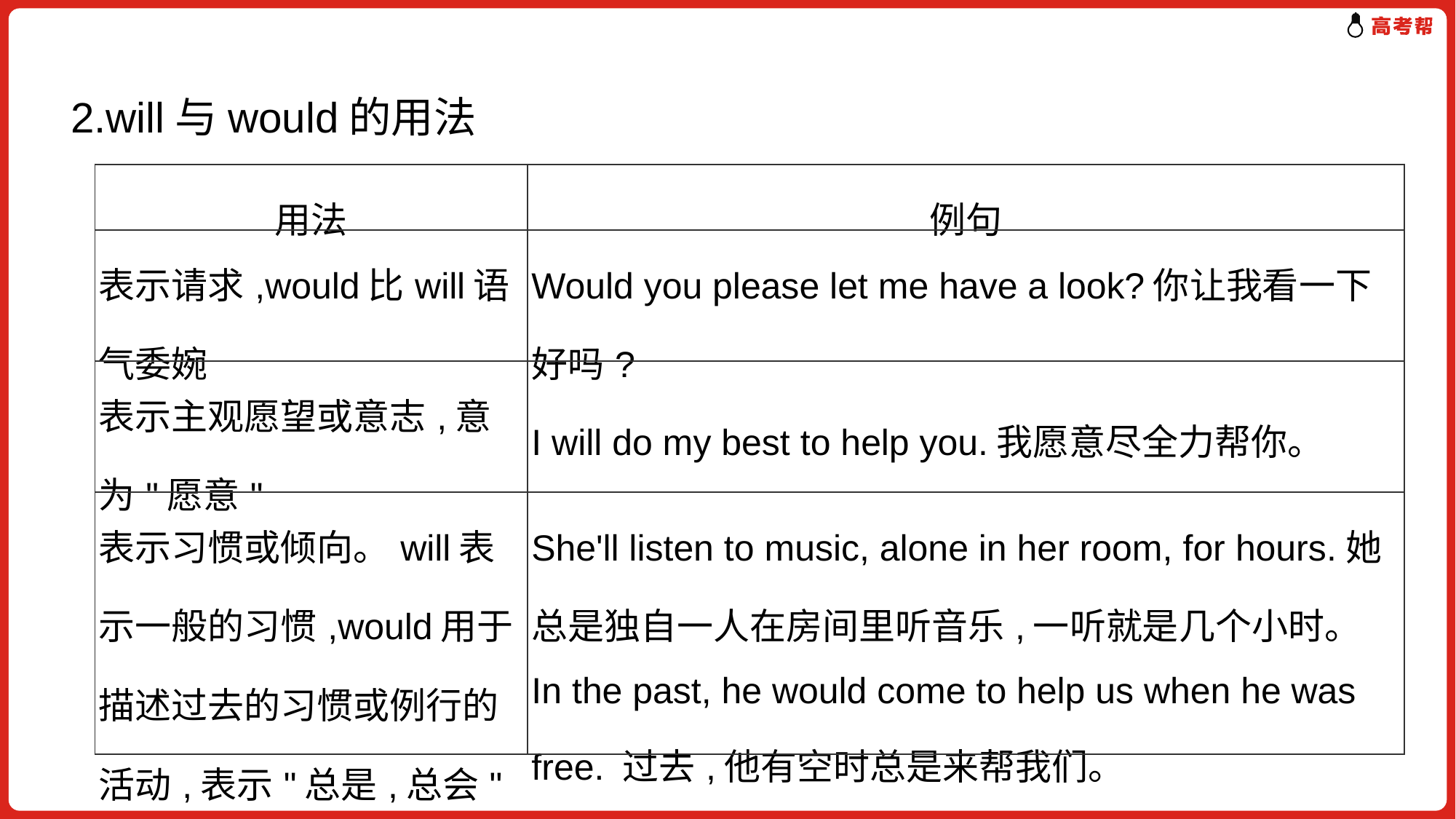

2.will与would的用法

| 用法 | 例句 |
| --- | --- |
| 表示请求,would比will语气委婉 | Would you please let me have a look?你让我看一下好吗? |
| 表示主观愿望或意志,意为"愿意" | I will do my best to help you.我愿意尽全力帮你。 |
| 表示习惯或倾向。will表示一般的习惯,would用于描述过去的习惯或例行的活动,表示"总是,总会" | She'll listen to music, alone in her room, for hours.她总是独自一人在房间里听音乐,一听就是几个小时。 In the past, he would come to help us when he was free. 过去,他有空时总是来帮我们。 |